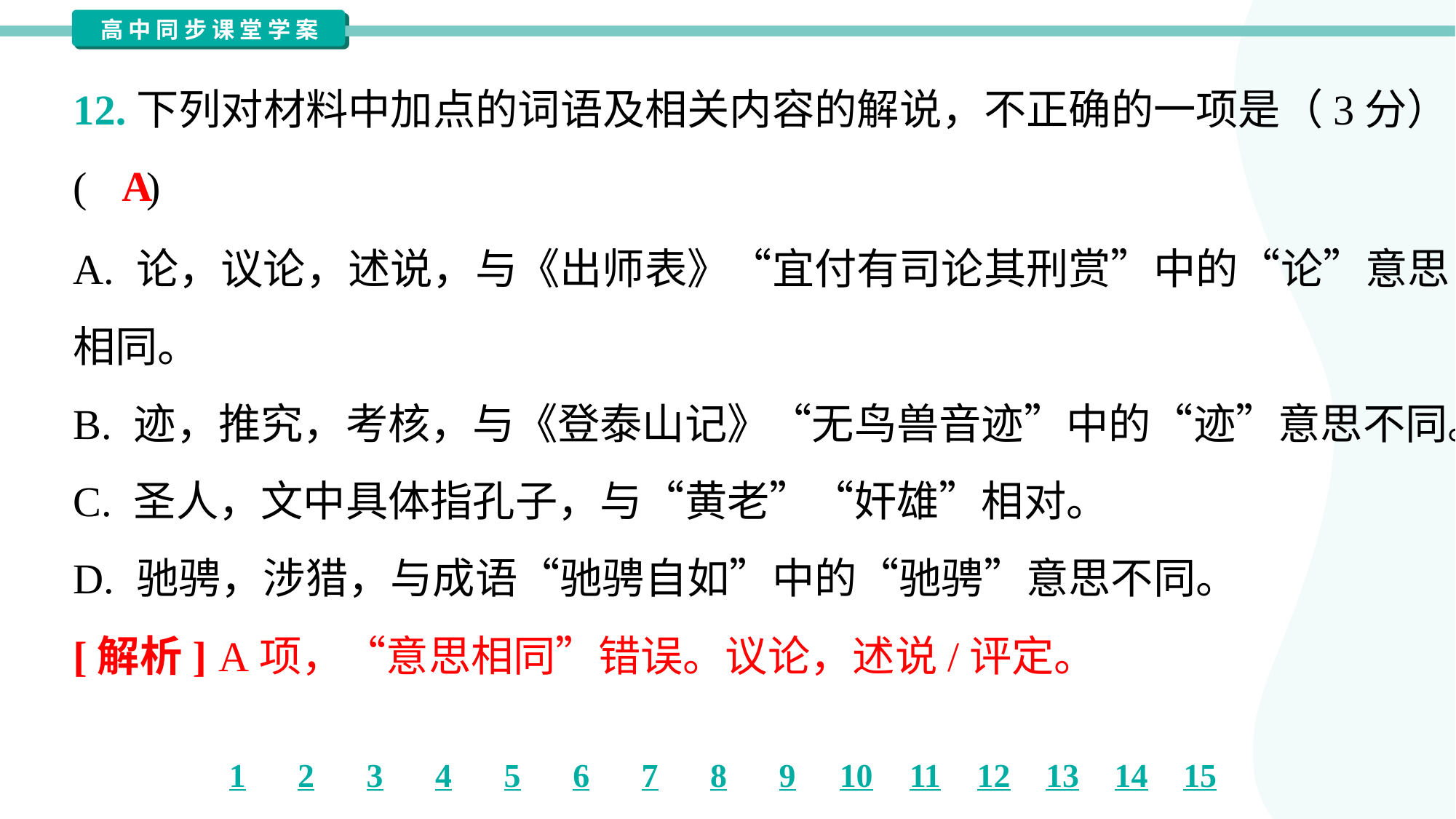

12.下列对材料中加点的词语及相关内容的解说，不正确的一项是（3分）
(     )
A
A. 论，议论，述说，与《出师表》“宜付有司论其刑赏”中的“论”意思
相同。
B. 迹，推究，考核，与《登泰山记》“无鸟兽音迹”中的“迹”意思不同。
C. 圣人，文中具体指孔子，与“黄老”“奸雄”相对。
D. 驰骋，涉猎，与成语“驰骋自如”中的“驰骋”意思不同。
[解析] A项，“意思相同”错误。议论，述说/评定。